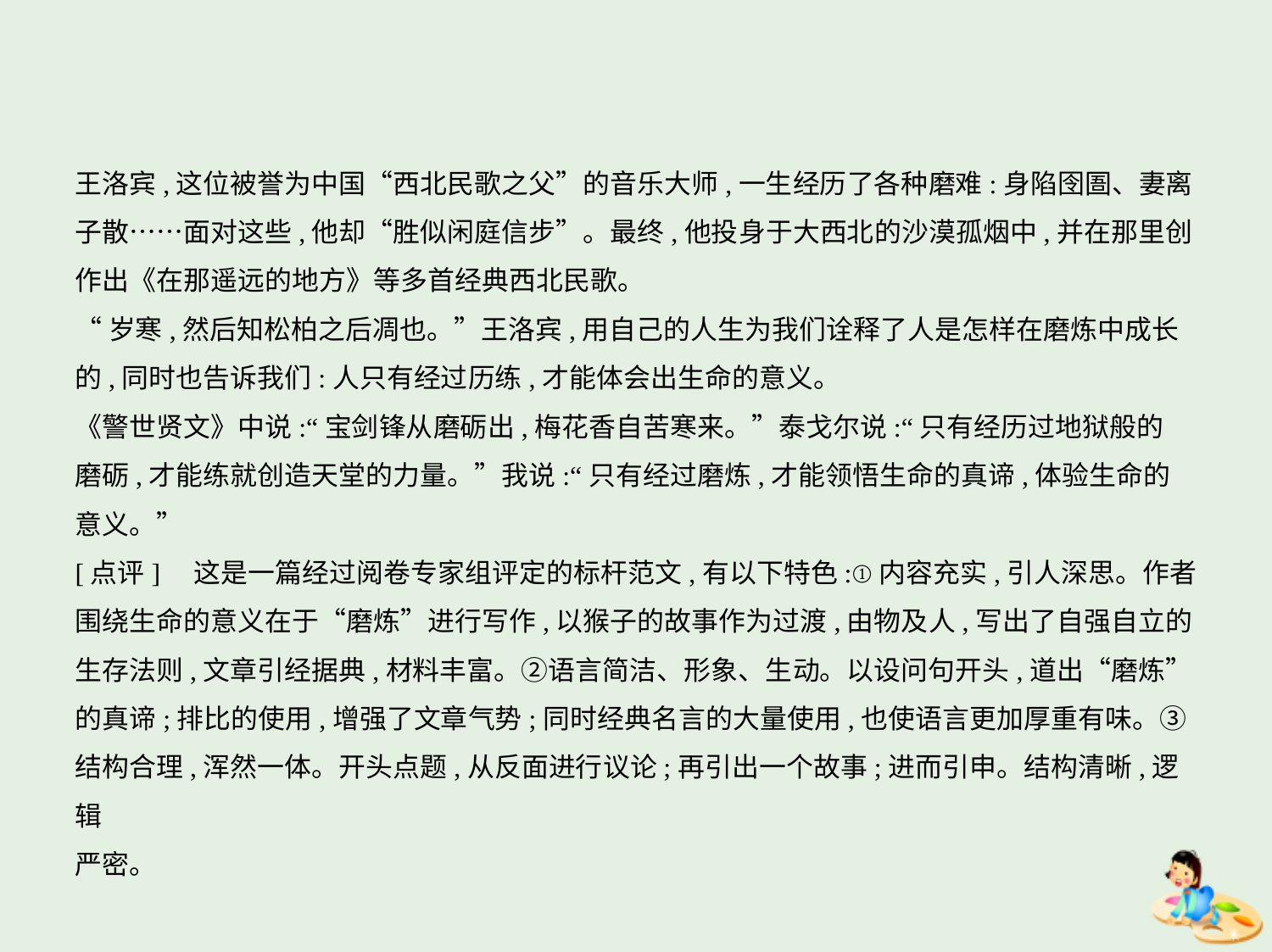

王洛宾,这位被誉为中国“西北民歌之父”的音乐大师,一生经历了各种磨难:身陷囹圄、妻离
子散……面对这些,他却“胜似闲庭信步”。最终,他投身于大西北的沙漠孤烟中,并在那里创
作出《在那遥远的地方》等多首经典西北民歌。
“岁寒,然后知松柏之后凋也。”王洛宾,用自己的人生为我们诠释了人是怎样在磨炼中成长
的,同时也告诉我们:人只有经过历练,才能体会出生命的意义。
《警世贤文》中说:“宝剑锋从磨砺出,梅花香自苦寒来。”泰戈尔说:“只有经历过地狱般的
磨砺,才能练就创造天堂的力量。”我说:“只有经过磨炼,才能领悟生命的真谛,体验生命的
意义。”
[点评]　这是一篇经过阅卷专家组评定的标杆范文,有以下特色:①内容充实,引人深思。作者
围绕生命的意义在于“磨炼”进行写作,以猴子的故事作为过渡,由物及人,写出了自强自立的
生存法则,文章引经据典,材料丰富。②语言简洁、形象、生动。以设问句开头,道出“磨炼”
的真谛;排比的使用,增强了文章气势;同时经典名言的大量使用,也使语言更加厚重有味。③
结构合理,浑然一体。开头点题,从反面进行议论;再引出一个故事;进而引申。结构清晰,逻辑
严密。